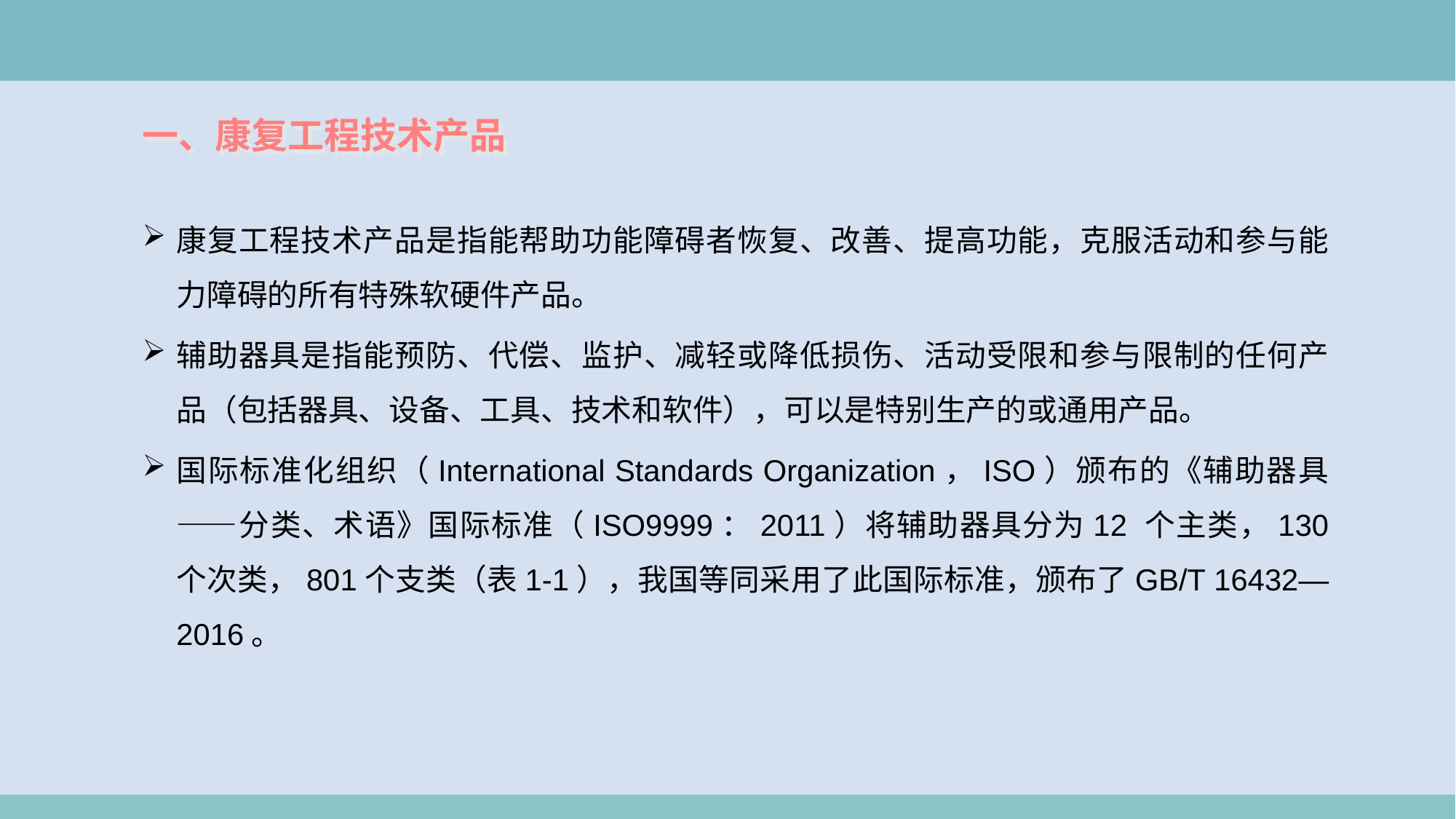

一、康复工程技术产品
康复工程技术产品是指能帮助功能障碍者恢复、改善、提高功能，克服活动和参与能力障碍的所有特殊软硬件产品。
辅助器具是指能预防、代偿、监护、减轻或降低损伤、活动受限和参与限制的任何产品（包括器具、设备、工具、技术和软件），可以是特别生产的或通用产品。
国际标准化组织（International Standards Organization，ISO）颁布的《辅助器具——分类、术语》国际标准（ISO9999：2011）将辅助器具分为12 个主类，130 个次类，801个支类（表1-1），我国等同采用了此国际标准，颁布了GB/T 16432—2016。